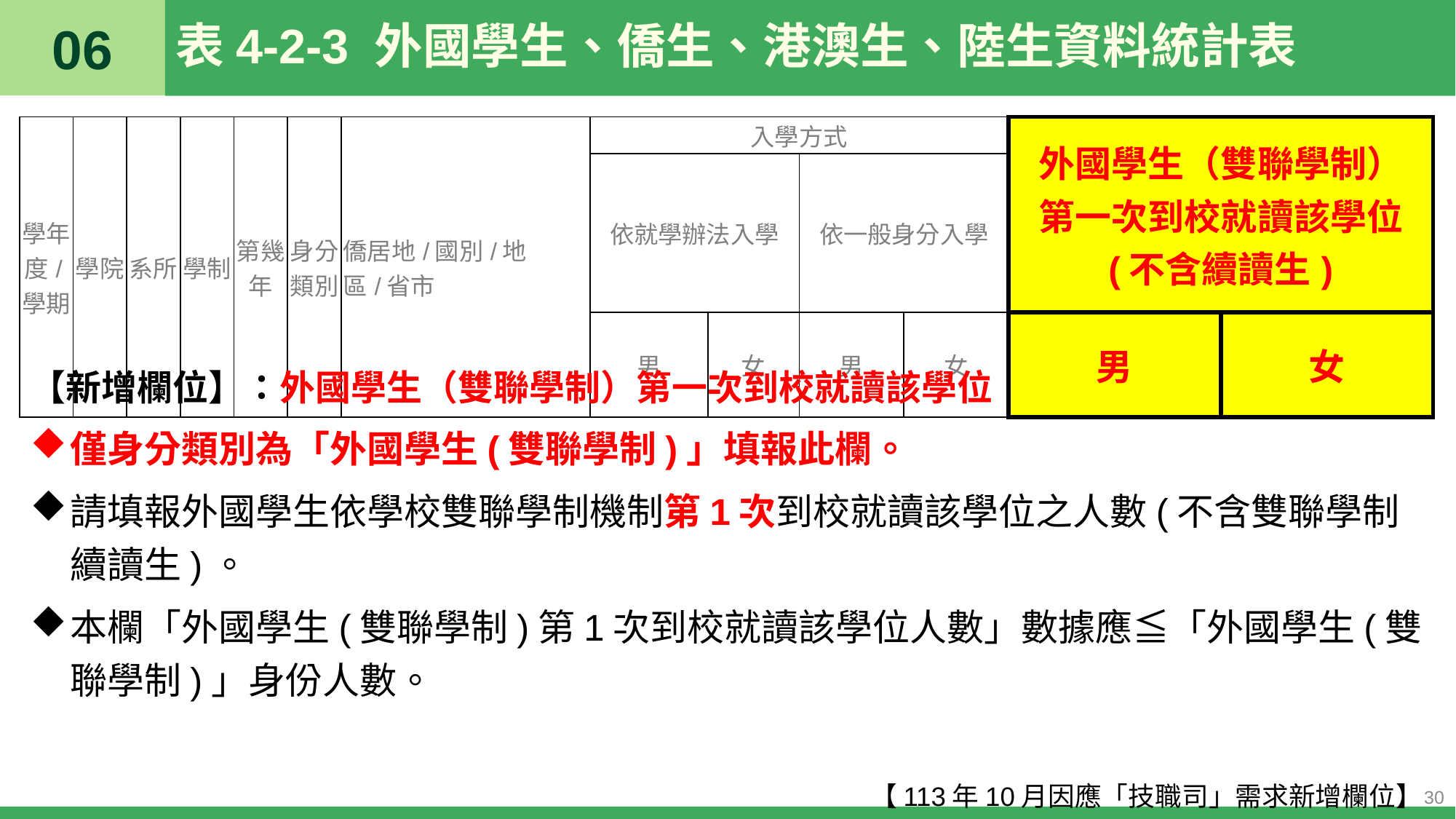

06
# 表4-2-3 外國學生、僑生、港澳生、陸生資料統計表
| 學年度/學期 | 學院 | 系所 | 學制 | 第幾年 | 身分類別 | 僑居地/國別/地區/省市 | 入學方式 |  |  |  | 外國學生（雙聯學制） 第一次到校就讀該學位 (不含續讀生) |  |
| --- | --- | --- | --- | --- | --- | --- | --- | --- | --- | --- | --- | --- |
|  |  |  |  |  |  |  | 依就學辦法入學 |  | 依一般身分入學 |  |  |  |
|  |  |  |  |  |  |  | 男 | 女 | 男 | 女 | 男 | 女 |
【新增欄位】：外國學生（雙聯學制）第一次到校就讀該學位
僅身分類別為「外國學生(雙聯學制)」填報此欄。
請填報外國學生依學校雙聯學制機制第1次到校就讀該學位之人數(不含雙聯學制續讀生)。
本欄「外國學生(雙聯學制)第1次到校就讀該學位人數」數據應≦「外國學生(雙聯學制)」身份人數。

【113年10月因應「技職司」需求新增欄位】
30